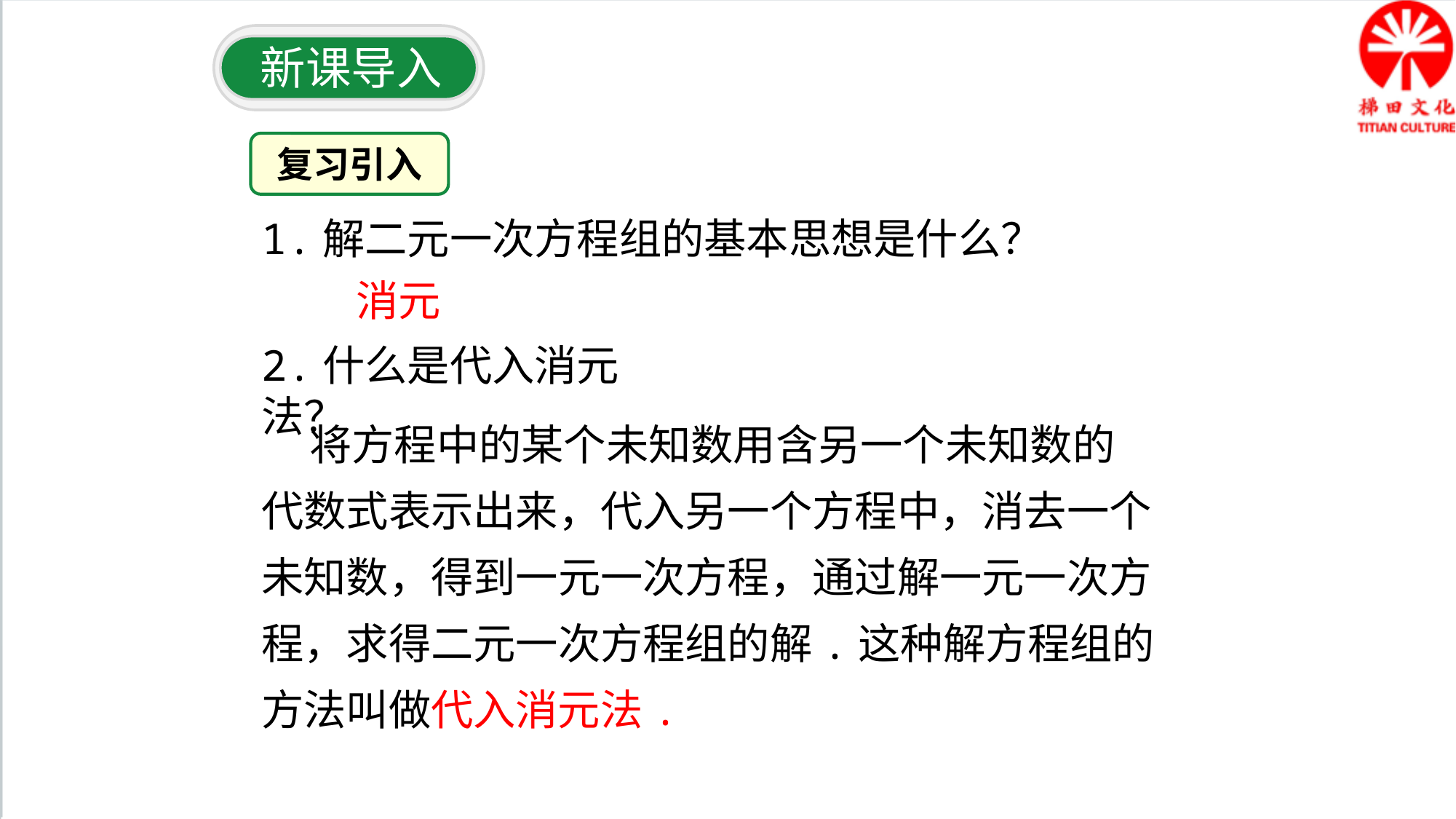

新课导入
复习引入
1.解二元一次方程组的基本思想是什么？
消元
2.什么是代入消元法？
    将方程中的某个未知数用含另一个未知数的代数式表示出来，代入另一个方程中，消去一个未知数，得到一元一次方程，通过解一元一次方程，求得二元一次方程组的解.这种解方程组的方法叫做代入消元法.